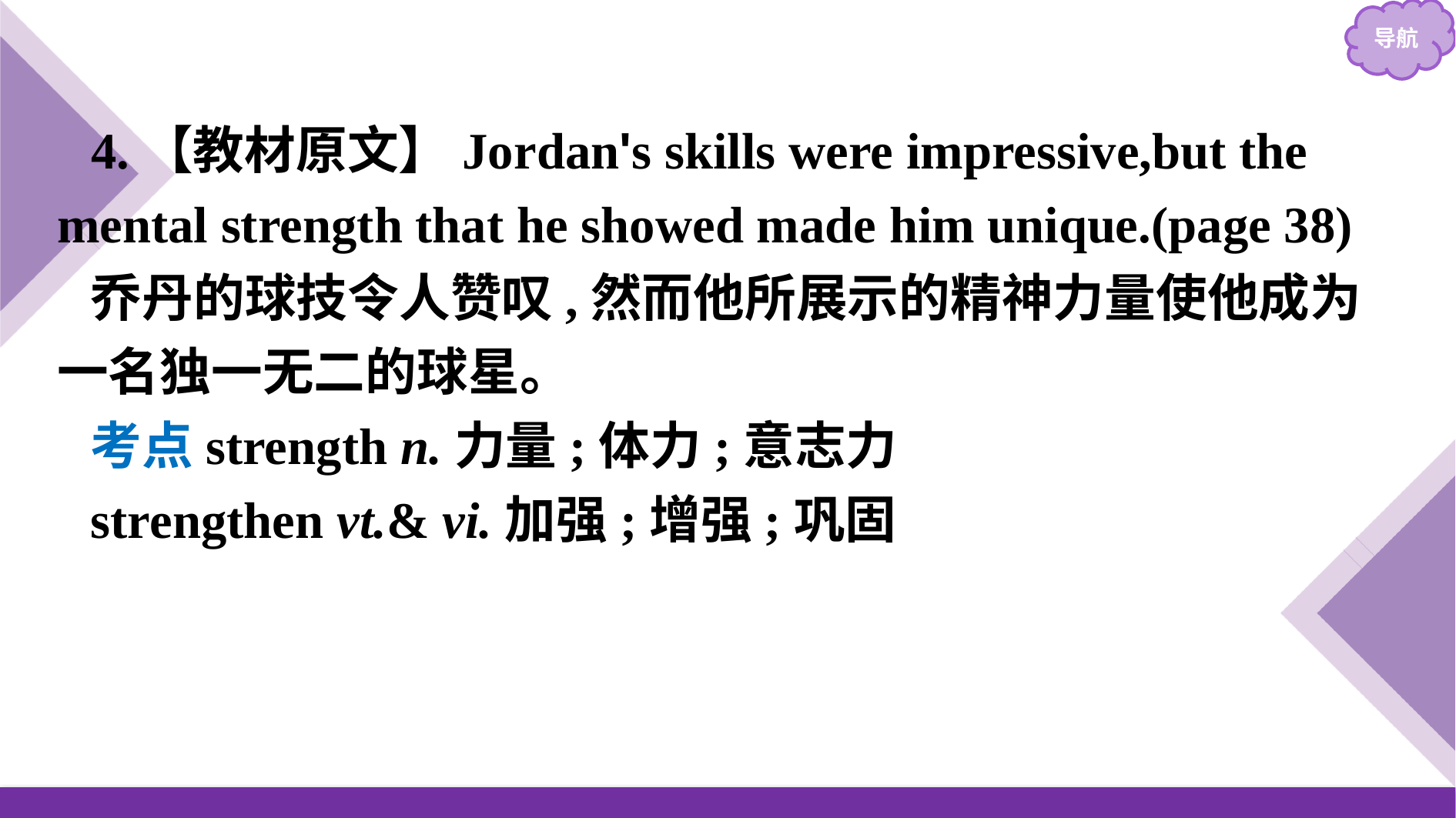

4.【教材原文】Jordan's skills were impressive,but the mental strength that he showed made him unique.(page 38)
乔丹的球技令人赞叹,然而他所展示的精神力量使他成为一名独一无二的球星。
考点strength n.力量;体力;意志力
strengthen vt.& vi.加强;增强;巩固